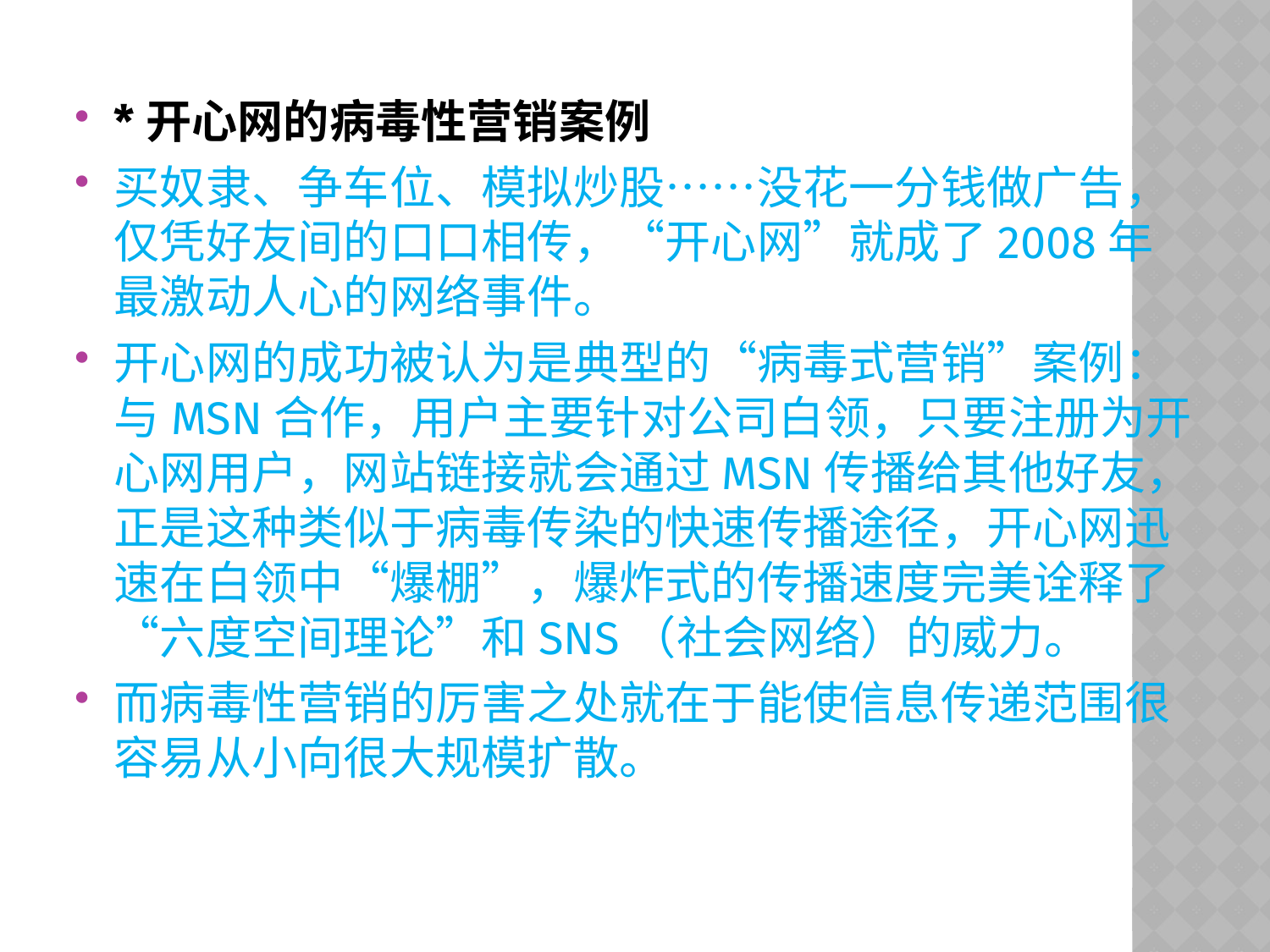

*开心网的病毒性营销案例
买奴隶、争车位、模拟炒股……没花一分钱做广告，仅凭好友间的口口相传，“开心网”就成了2008年最激动人心的网络事件。
开心网的成功被认为是典型的“病毒式营销”案例：与MSN合作，用户主要针对公司白领，只要注册为开心网用户，网站链接就会通过MSN传播给其他好友，正是这种类似于病毒传染的快速传播途径，开心网迅速在白领中“爆棚”，爆炸式的传播速度完美诠释了“六度空间理论”和SNS（社会网络）的威力。
而病毒性营销的厉害之处就在于能使信息传递范围很容易从小向很大规模扩散。